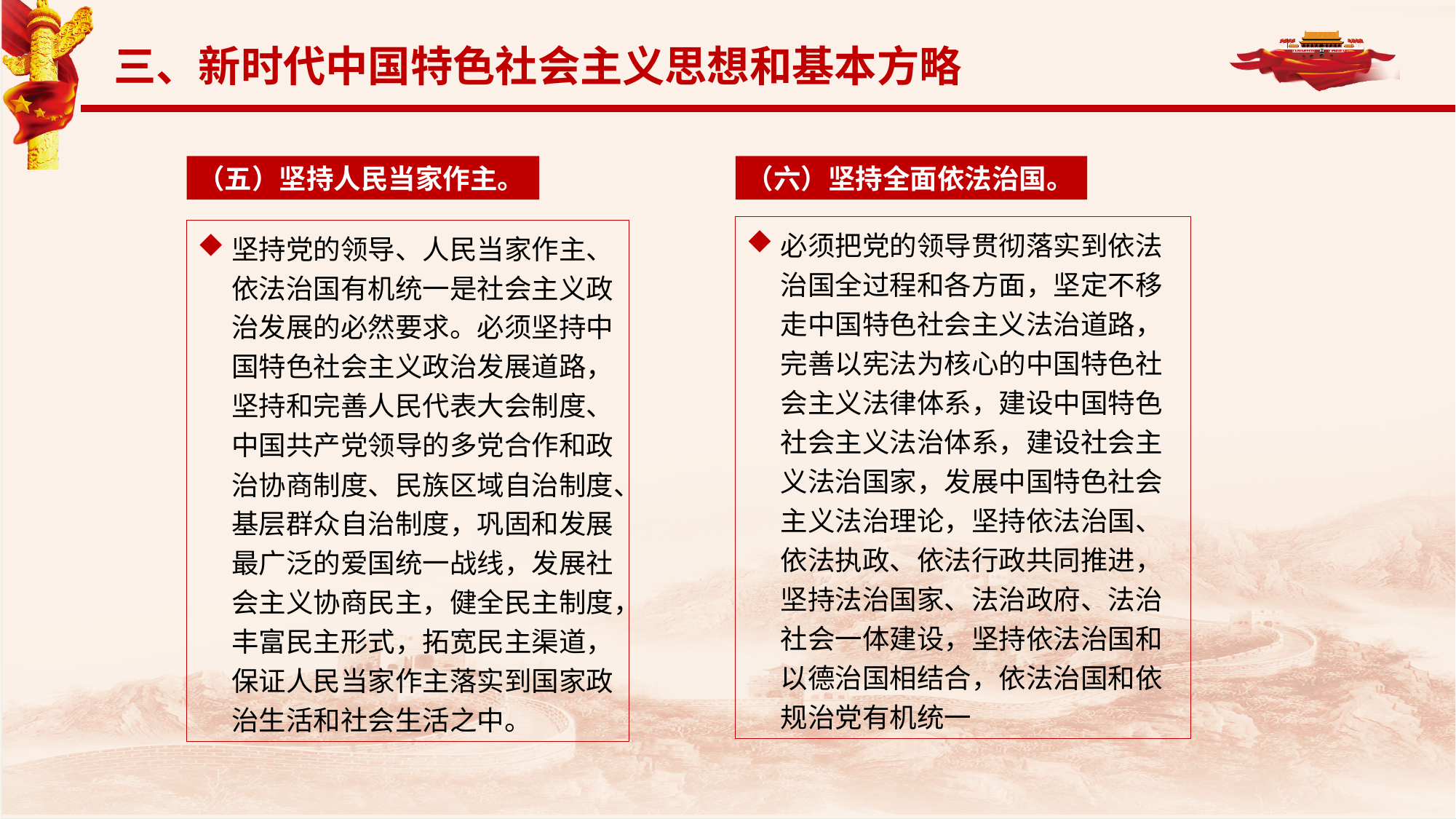

三、新时代中国特色社会主义思想和基本方略

（五）坚持人民当家作主。
（六）坚持全面依法治国。
必须把党的领导贯彻落实到依法治国全过程和各方面，坚定不移走中国特色社会主义法治道路，完善以宪法为核心的中国特色社会主义法律体系，建设中国特色社会主义法治体系，建设社会主义法治国家，发展中国特色社会主义法治理论，坚持依法治国、依法执政、依法行政共同推进，坚持法治国家、法治政府、法治社会一体建设，坚持依法治国和以德治国相结合，依法治国和依规治党有机统一
坚持党的领导、人民当家作主、依法治国有机统一是社会主义政治发展的必然要求。必须坚持中国特色社会主义政治发展道路，坚持和完善人民代表大会制度、中国共产党领导的多党合作和政治协商制度、民族区域自治制度、基层群众自治制度，巩固和发展最广泛的爱国统一战线，发展社会主义协商民主，健全民主制度，丰富民主形式，拓宽民主渠道，保证人民当家作主落实到国家政治生活和社会生活之中。